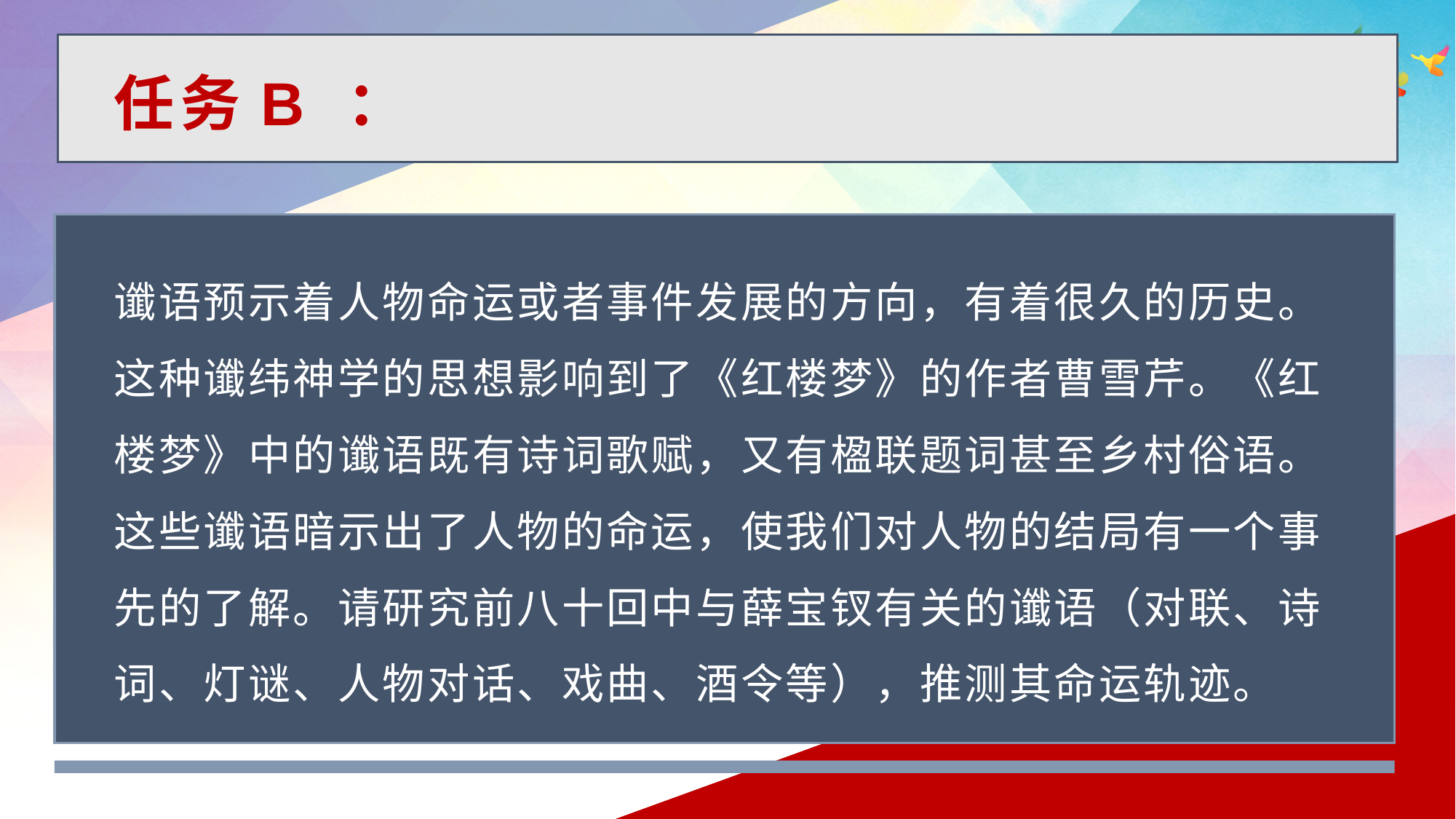

任务B ：

谶语预示着人物命运或者事件发展的方向，有着很久的历史。这种谶纬神学的思想影响到了《红楼梦》的作者曹雪芹。《红楼梦》中的谶语既有诗词歌赋，又有楹联题词甚至乡村俗语。这些谶语暗示出了人物的命运，使我们对人物的结局有一个事先的了解。请研究前八十回中与薛宝钗有关的谶语（对联、诗词、灯谜、人物对话、戏曲、酒令等），推测其命运轨迹。